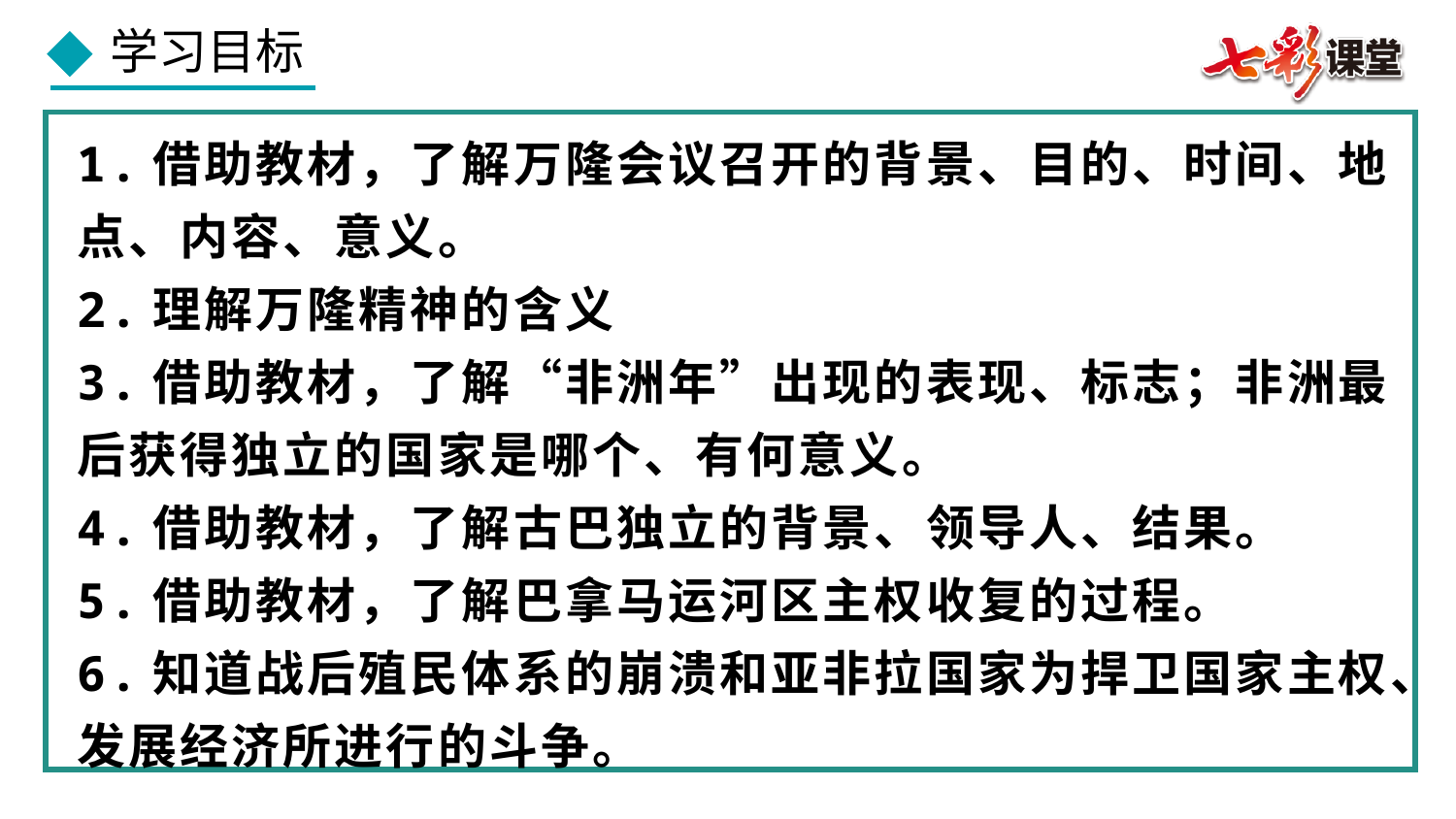

1.借助教材，了解万隆会议召开的背景、目的、时间、地点、内容、意义。
2.理解万隆精神的含义
3.借助教材，了解“非洲年”出现的表现、标志；非洲最后获得独立的国家是哪个、有何意义。
4.借助教材，了解古巴独立的背景、领导人、结果。
5.借助教材，了解巴拿马运河区主权收复的过程。
6.知道战后殖民体系的崩溃和亚非拉国家为捍卫国家主权、发展经济所进行的斗争。